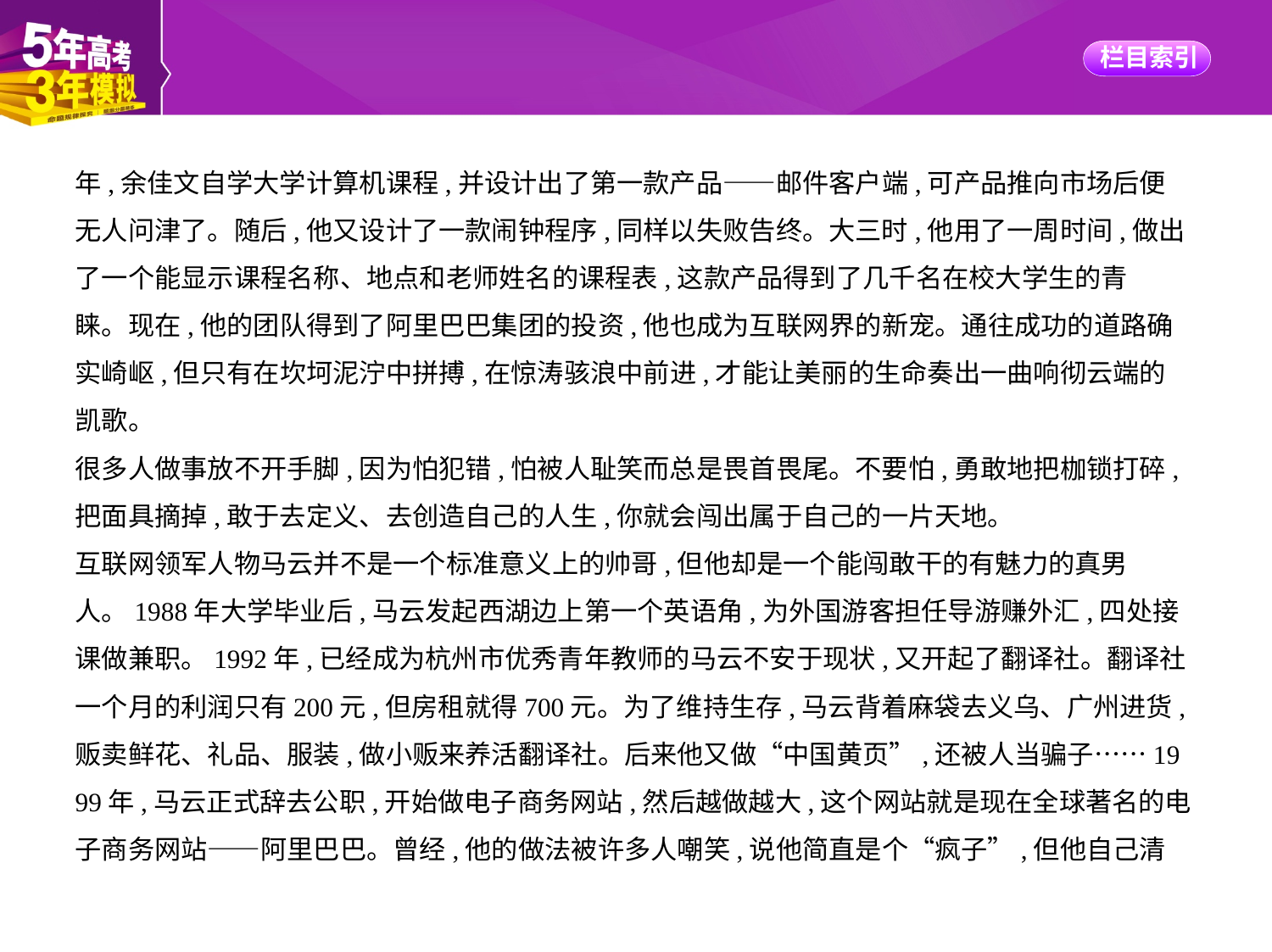

年,余佳文自学大学计算机课程,并设计出了第一款产品——邮件客户端,可产品推向市场后便
无人问津了。随后,他又设计了一款闹钟程序,同样以失败告终。大三时,他用了一周时间,做出
了一个能显示课程名称、地点和老师姓名的课程表,这款产品得到了几千名在校大学生的青
睐。现在,他的团队得到了阿里巴巴集团的投资,他也成为互联网界的新宠。通往成功的道路确
实崎岖,但只有在坎坷泥泞中拼搏,在惊涛骇浪中前进,才能让美丽的生命奏出一曲响彻云端的
凯歌。
很多人做事放不开手脚,因为怕犯错,怕被人耻笑而总是畏首畏尾。不要怕,勇敢地把枷锁打碎,
把面具摘掉,敢于去定义、去创造自己的人生,你就会闯出属于自己的一片天地。
互联网领军人物马云并不是一个标准意义上的帅哥,但他却是一个能闯敢干的有魅力的真男
人。1988年大学毕业后,马云发起西湖边上第一个英语角,为外国游客担任导游赚外汇,四处接
课做兼职。1992年,已经成为杭州市优秀青年教师的马云不安于现状,又开起了翻译社。翻译社
一个月的利润只有200元,但房租就得700元。为了维持生存,马云背着麻袋去义乌、广州进货,
贩卖鲜花、礼品、服装,做小贩来养活翻译社。后来他又做“中国黄页”,还被人当骗子……19
99年,马云正式辞去公职,开始做电子商务网站,然后越做越大,这个网站就是现在全球著名的电
子商务网站——阿里巴巴。曾经,他的做法被许多人嘲笑,说他简直是个“疯子”,但他自己清